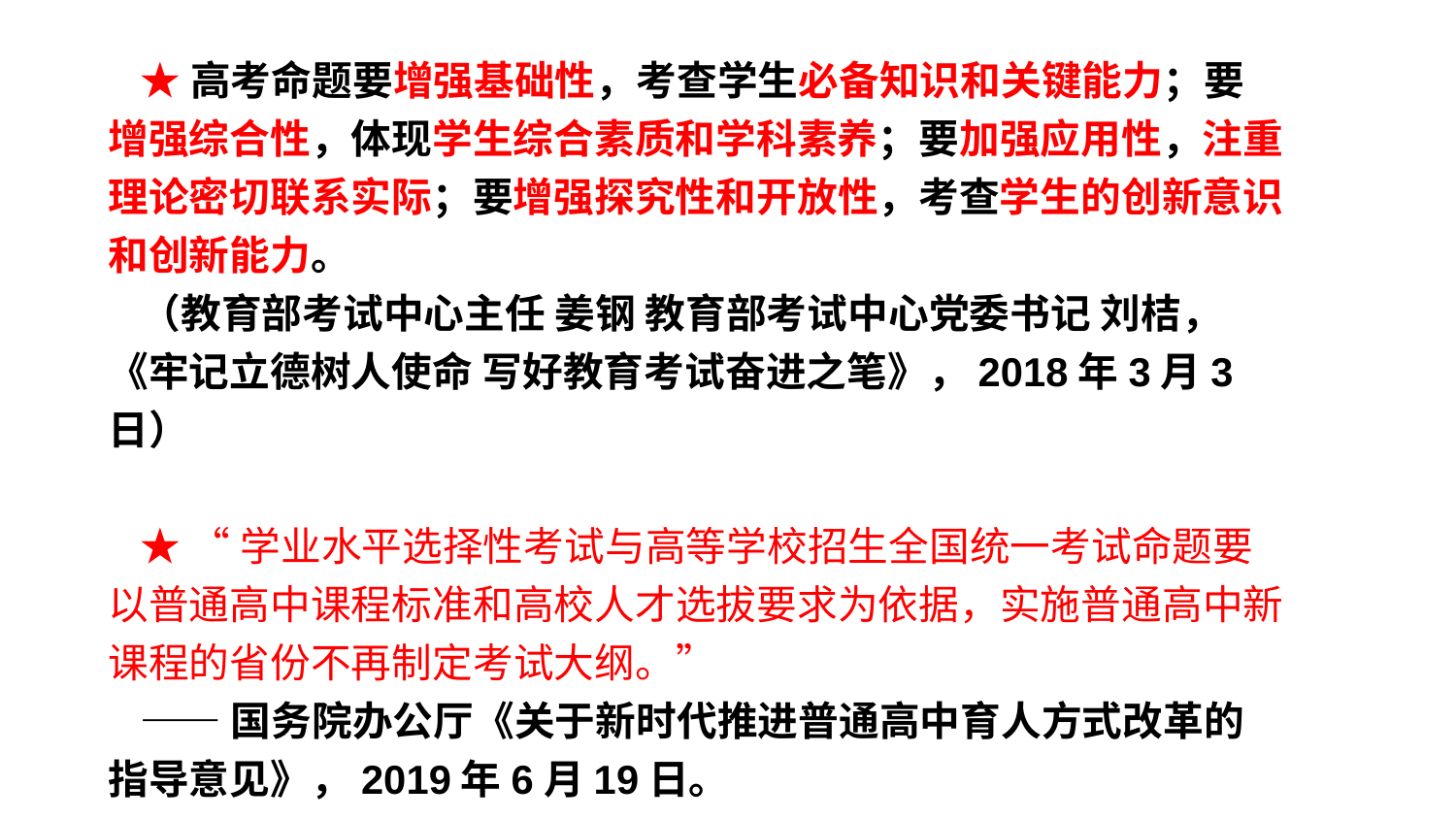

★高考命题要增强基础性，考查学生必备知识和关键能力；要增强综合性，体现学生综合素质和学科素养；要加强应用性，注重理论密切联系实际；要增强探究性和开放性，考查学生的创新意识和创新能力。
（教育部考试中心主任 姜钢 教育部考试中心党委书记 刘桔，《牢记立德树人使命 写好教育考试奋进之笔》，2018年3月3日）

★ “学业水平选择性考试与高等学校招生全国统一考试命题要以普通高中课程标准和高校人才选拔要求为依据，实施普通高中新课程的省份不再制定考试大纲。”
——国务院办公厅《关于新时代推进普通高中育人方式改革的指导意见》，2019年6月19日。